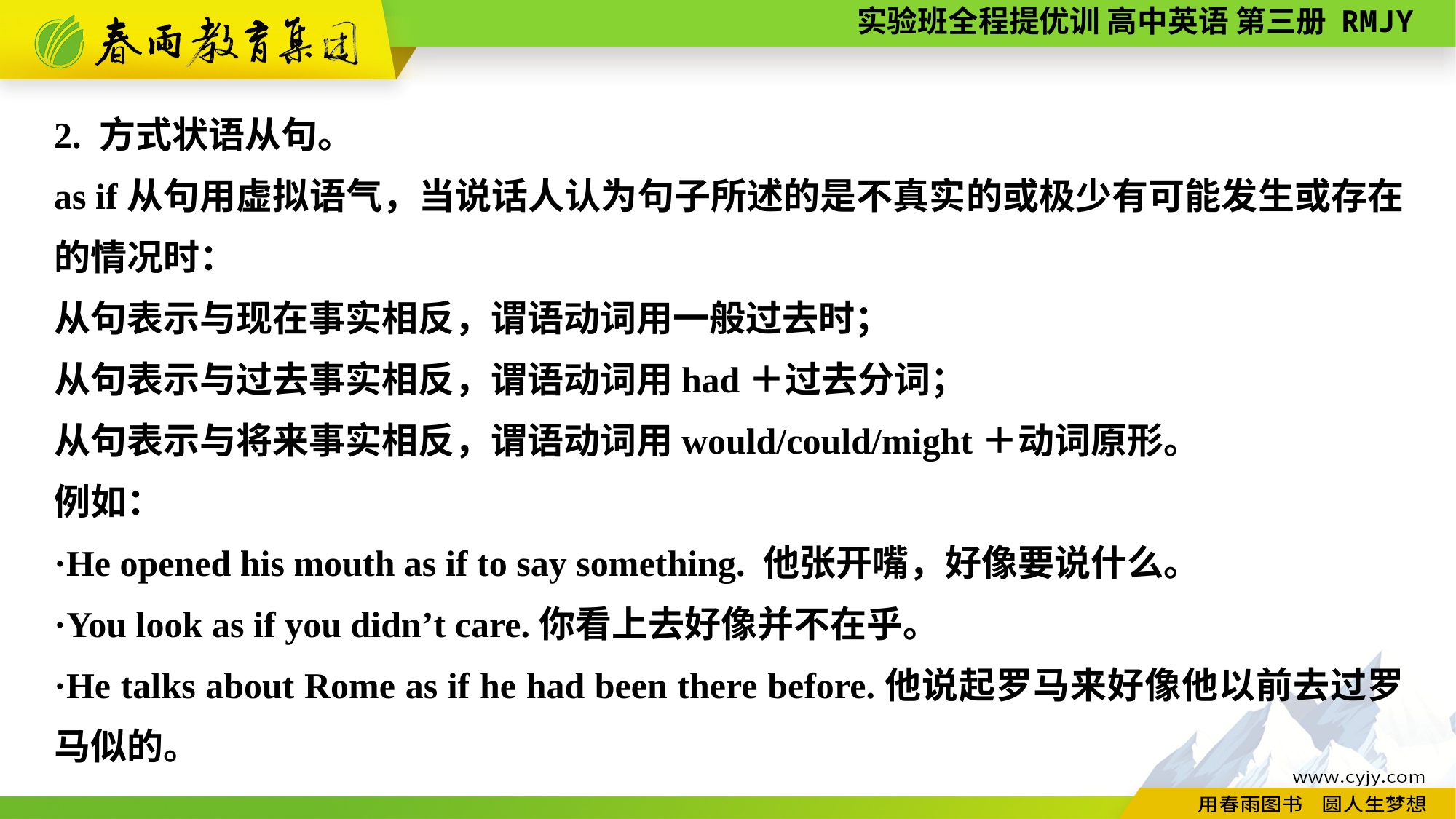

2. 方式状语从句。
as if从句用虚拟语气，当说话人认为句子所述的是不真实的或极少有可能发生或存在的情况时：
从句表示与现在事实相反，谓语动词用一般过去时；
从句表示与过去事实相反，谓语动词用had＋过去分词；
从句表示与将来事实相反，谓语动词用would/could/might＋动词原形。
例如：
·He opened his mouth as if to say something. 他张开嘴，好像要说什么。
·You look as if you didn’t care.你看上去好像并不在乎。
·He talks about Rome as if he had been there before.他说起罗马来好像他以前去过罗马似的。